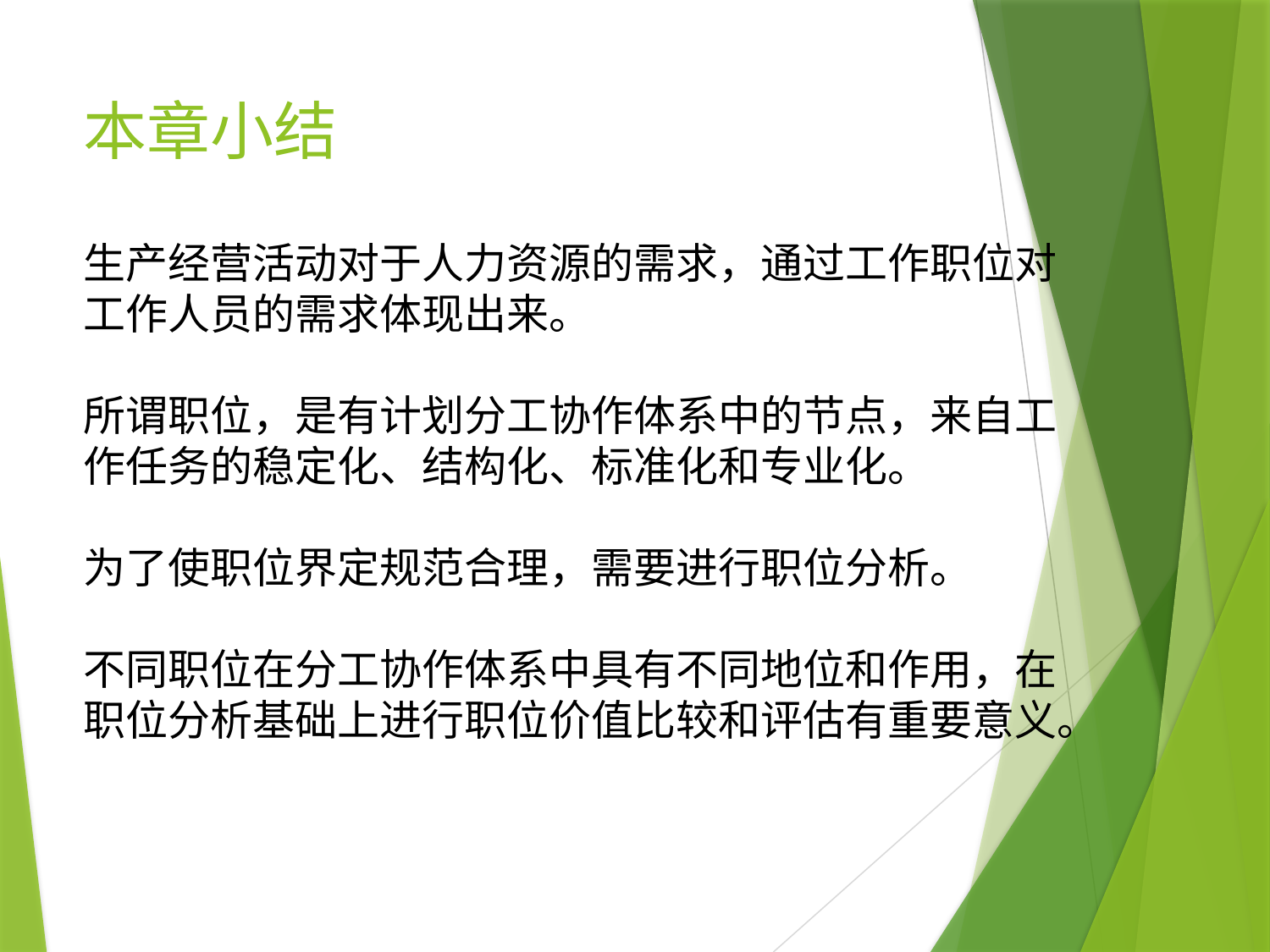

# 本章小结
生产经营活动对于人力资源的需求，通过工作职位对工作人员的需求体现出来。

所谓职位，是有计划分工协作体系中的节点，来自工作任务的稳定化、结构化、标准化和专业化。

为了使职位界定规范合理，需要进行职位分析。

不同职位在分工协作体系中具有不同地位和作用，在职位分析基础上进行职位价值比较和评估有重要意义。